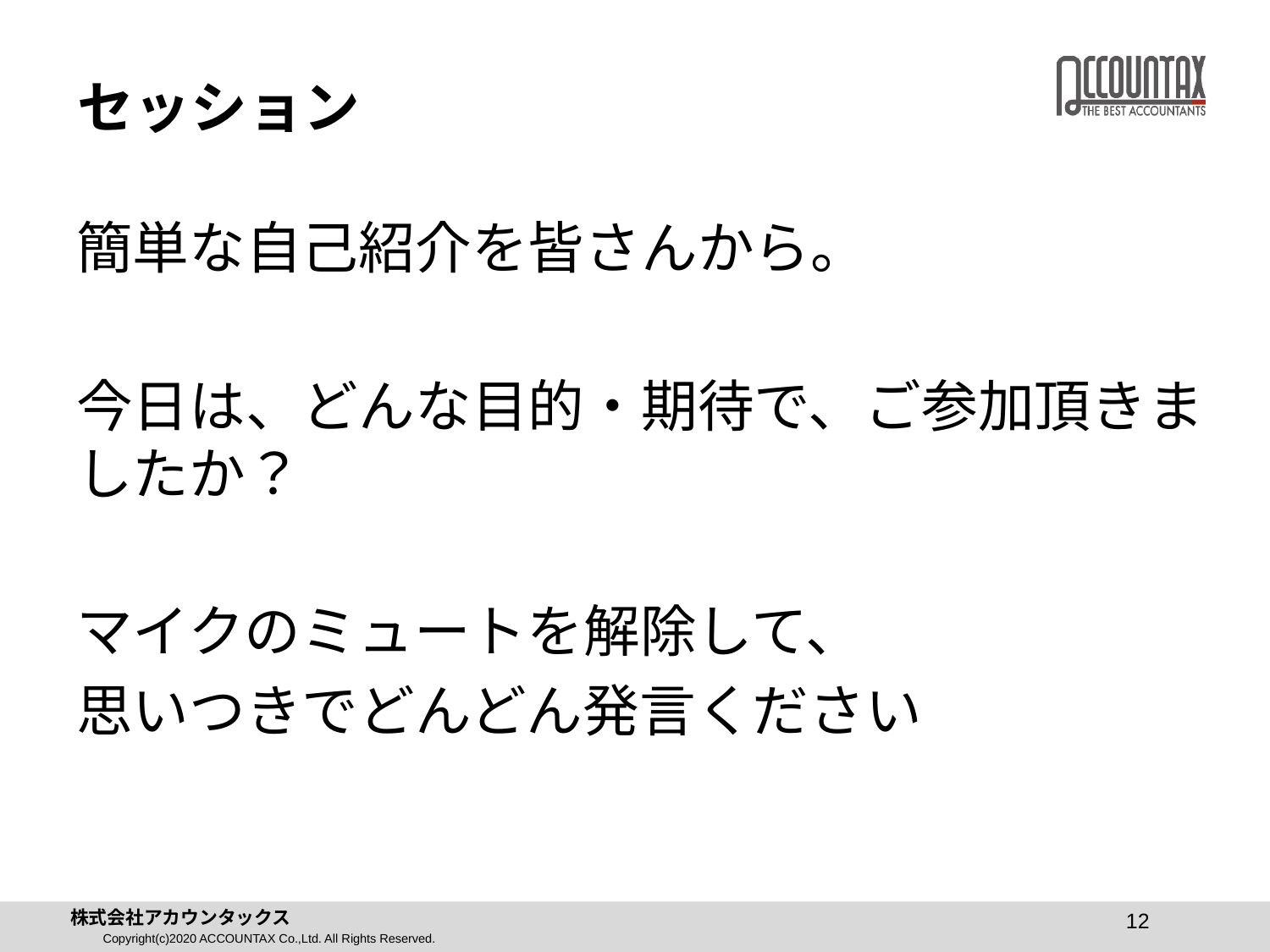

# セッション
簡単な自己紹介を皆さんから。

今日は、どんな目的・期待で、ご参加頂きましたか？

マイクのミュートを解除して、
思いつきでどんどん発言ください
12